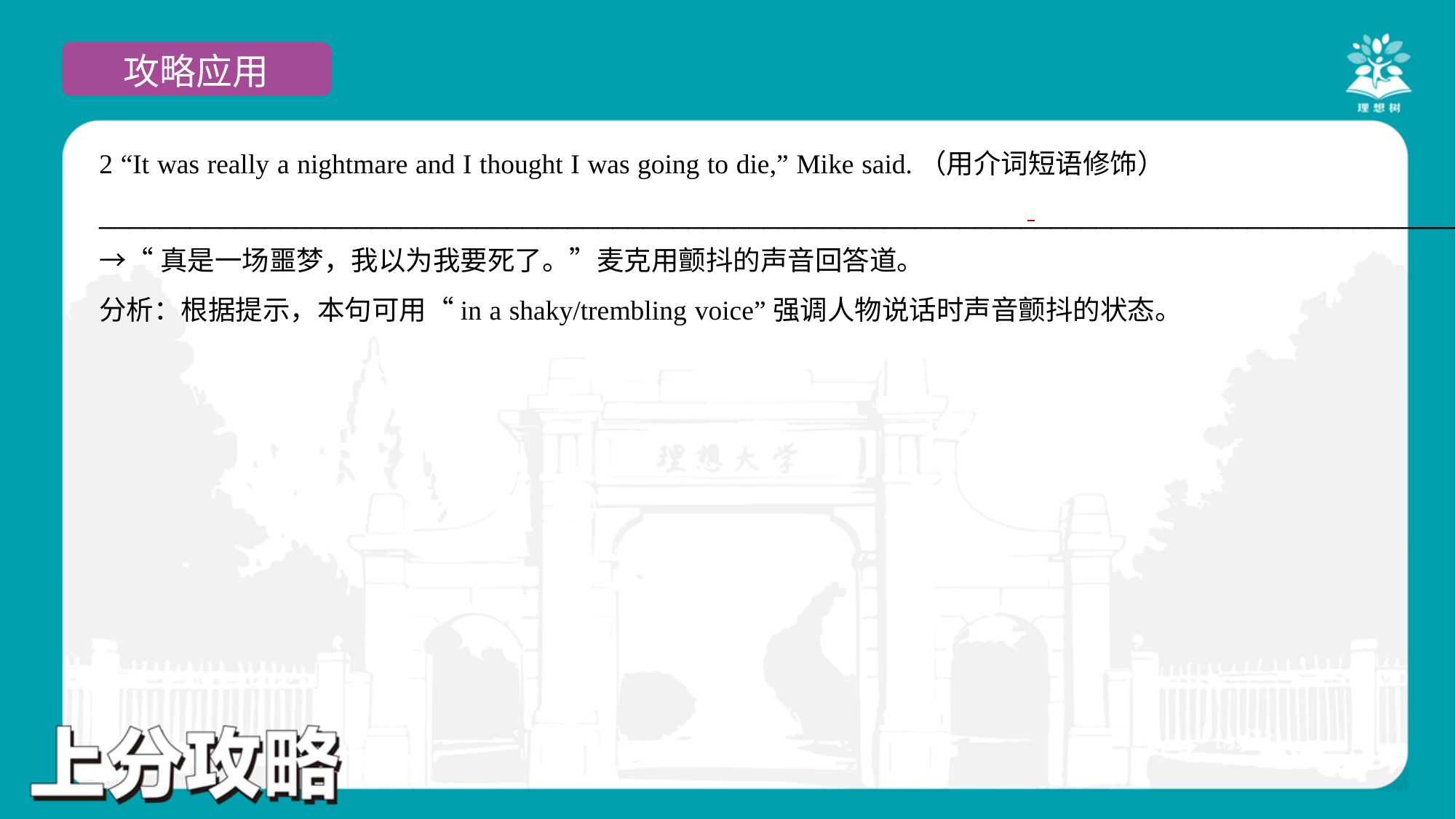

2 “It was really a nightmare and I thought I was going to die,” Mike said.（用介词短语修饰）
____________________________________________________________________________________________
→“真是一场噩梦，我以为我要死了。”麦克用颤抖的声音回答道。
“It was really a nightmare and I thought I was going to die,” Mike replied in a. .shaky/trembling voice.
分析：根据提示，本句可用“in a shaky/trembling voice”强调人物说话时声音颤抖的状态。